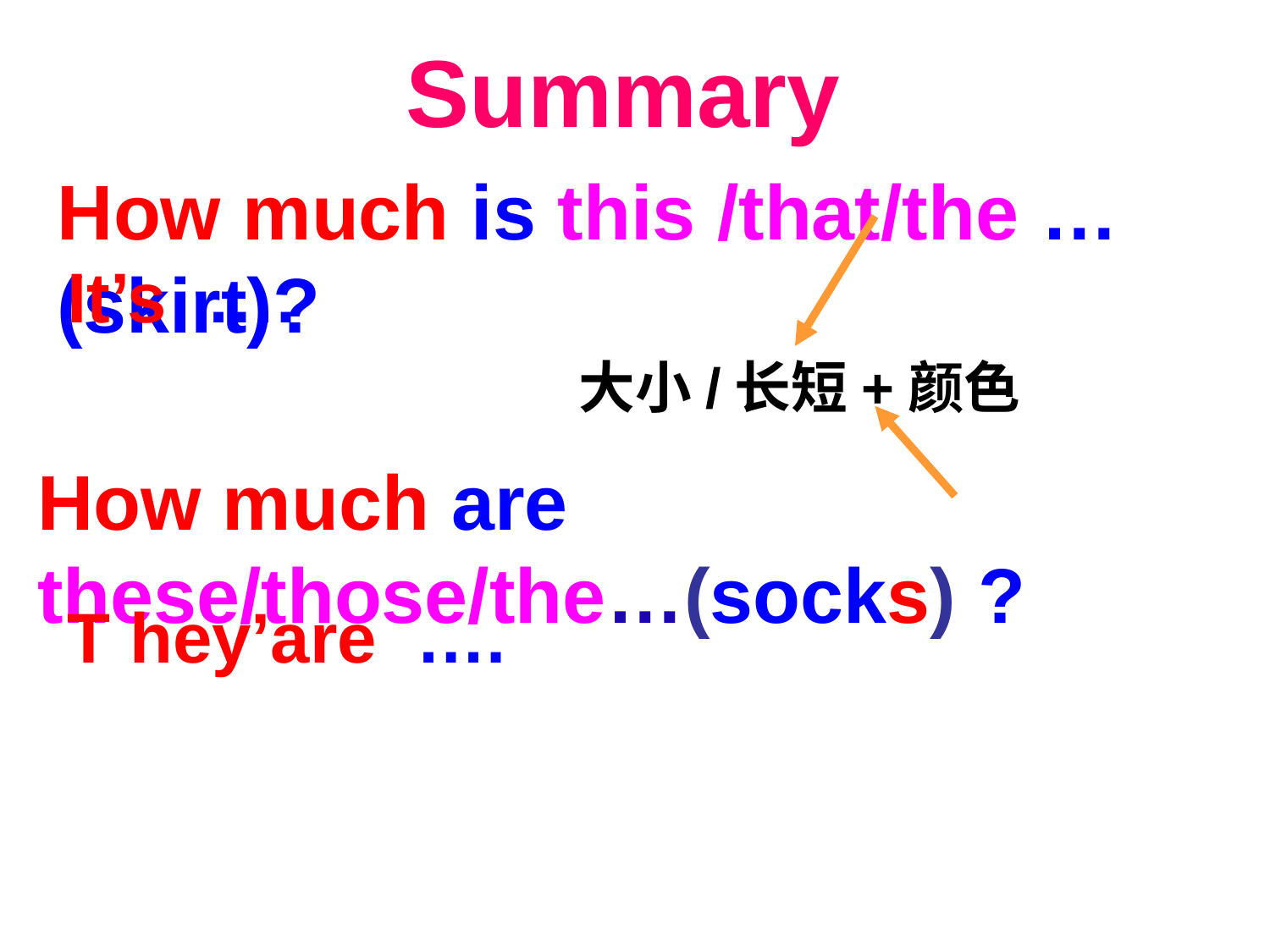

Summary
How much is this /that/the …(skirt)?

It’s  ….
大小/长短+颜色

How much are  these/those/the…(socks) ?
T hey’are  ….